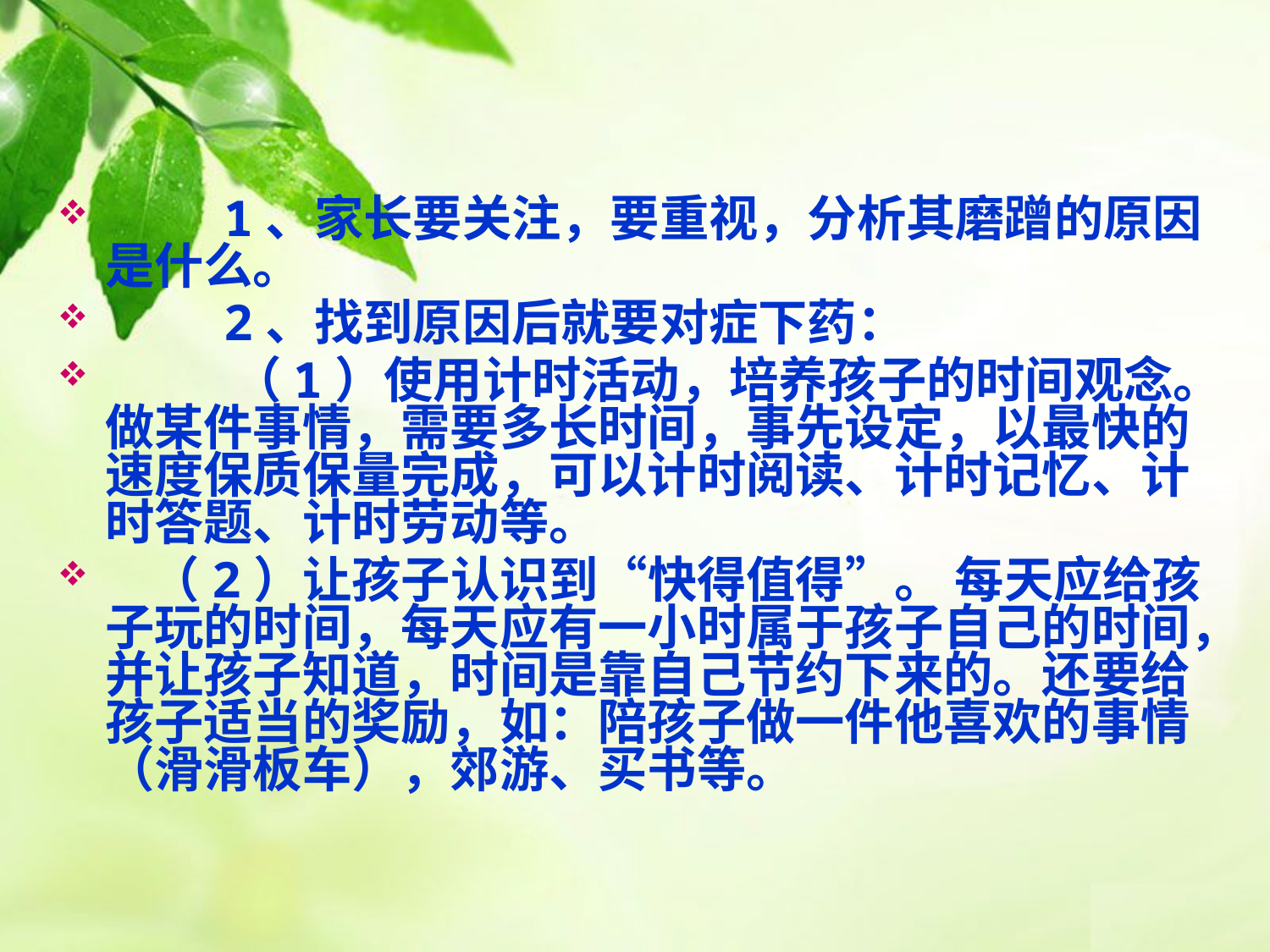

1、家长要关注，要重视，分析其磨蹭的原因是什么。
    2、找到原因后就要对症下药：
	（1）使用计时活动，培养孩子的时间观念。做某件事情，需要多长时间，事先设定，以最快的速度保质保量完成，可以计时阅读、计时记忆、计时答题、计时劳动等。
   （2）让孩子认识到“快得值得”。 每天应给孩子玩的时间，每天应有一小时属于孩子自己的时间，并让孩子知道，时间是靠自己节约下来的。还要给孩子适当的奖励，如：陪孩子做一件他喜欢的事情（滑滑板车），郊游、买书等。